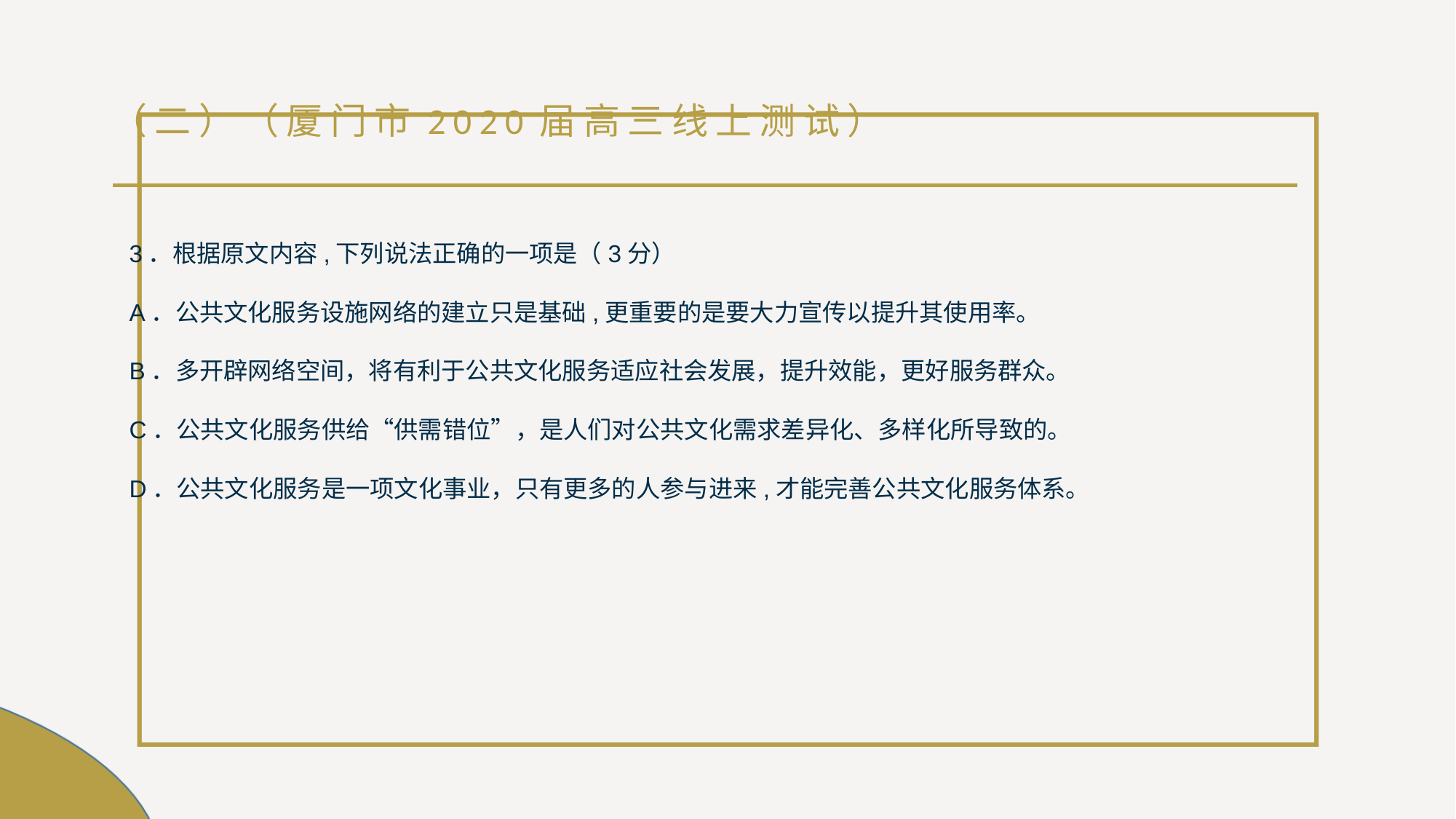

# （二）（厦门市2020届高三线上测试）
3．根据原文内容,下列说法正确的一项是（3分）
A．公共文化服务设施网络的建立只是基础,更重要的是要大力宣传以提升其使用率。
B．多开辟网络空间，将有利于公共文化服务适应社会发展，提升效能，更好服务群众。
C．公共文化服务供给“供需错位”，是人们对公共文化需求差异化、多样化所导致的。
D．公共文化服务是一项文化事业，只有更多的人参与进来,才能完善公共文化服务体系。